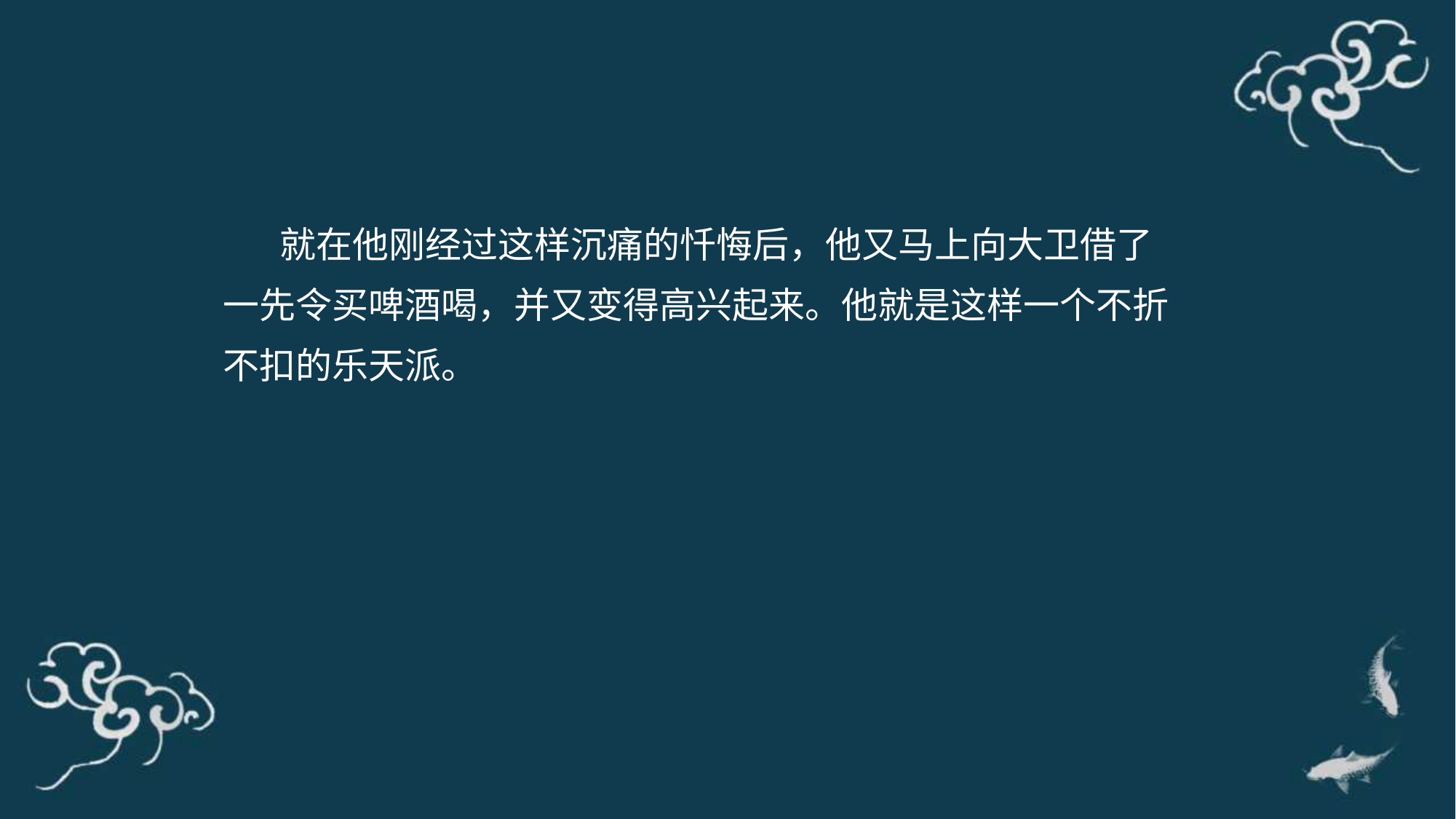

就在他刚经过这样沉痛的忏悔后，他又马上向大卫借了一先令买啤酒喝，并又变得高兴起来。他就是这样一个不折不扣的乐天派。